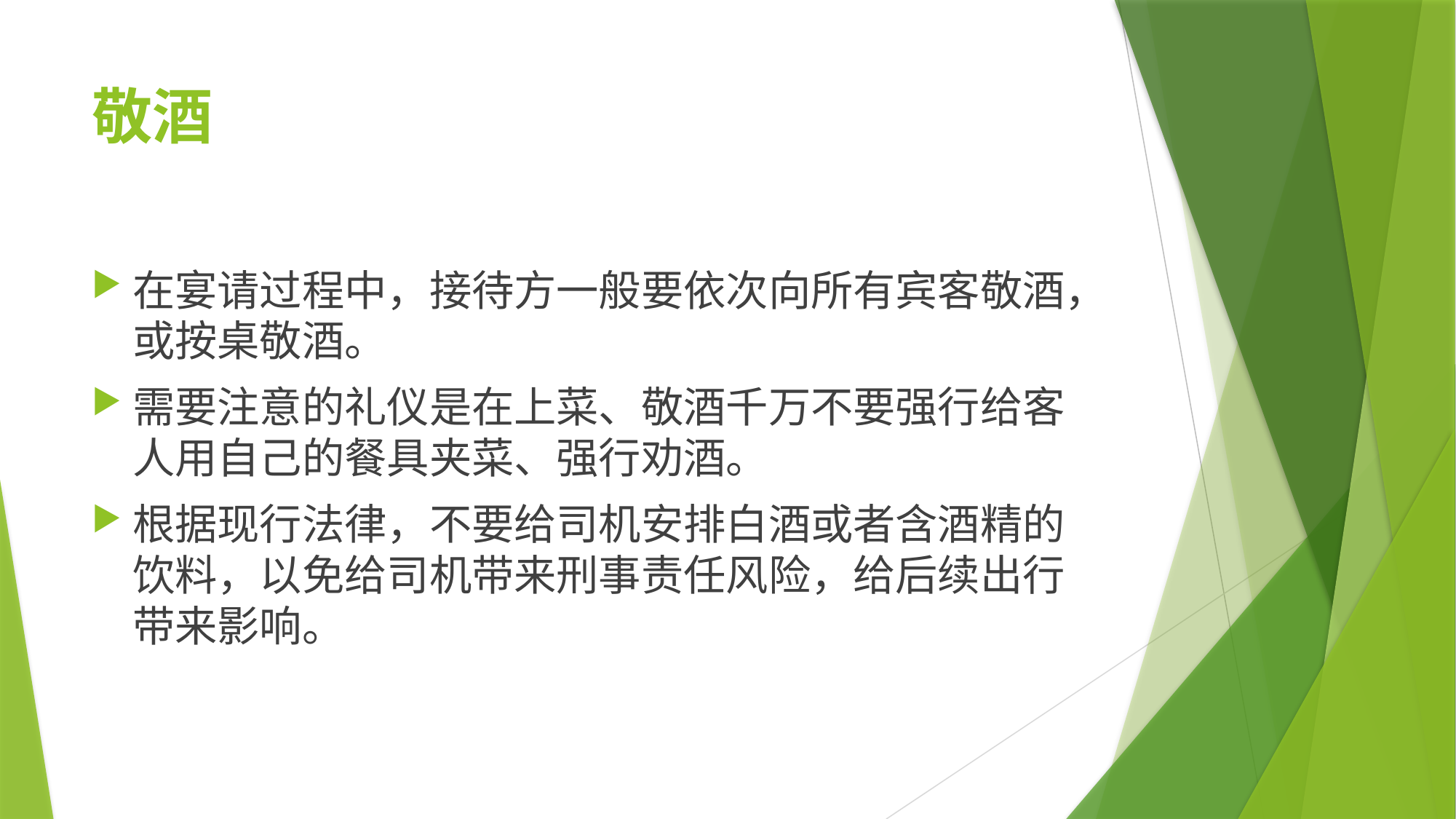

# 敬酒
在宴请过程中，接待方一般要依次向所有宾客敬酒，或按桌敬酒。
需要注意的礼仪是在上菜、敬酒千万不要强行给客人用自己的餐具夹菜、强行劝酒。
根据现行法律，不要给司机安排白酒或者含酒精的饮料，以免给司机带来刑事责任风险，给后续出行带来影响。